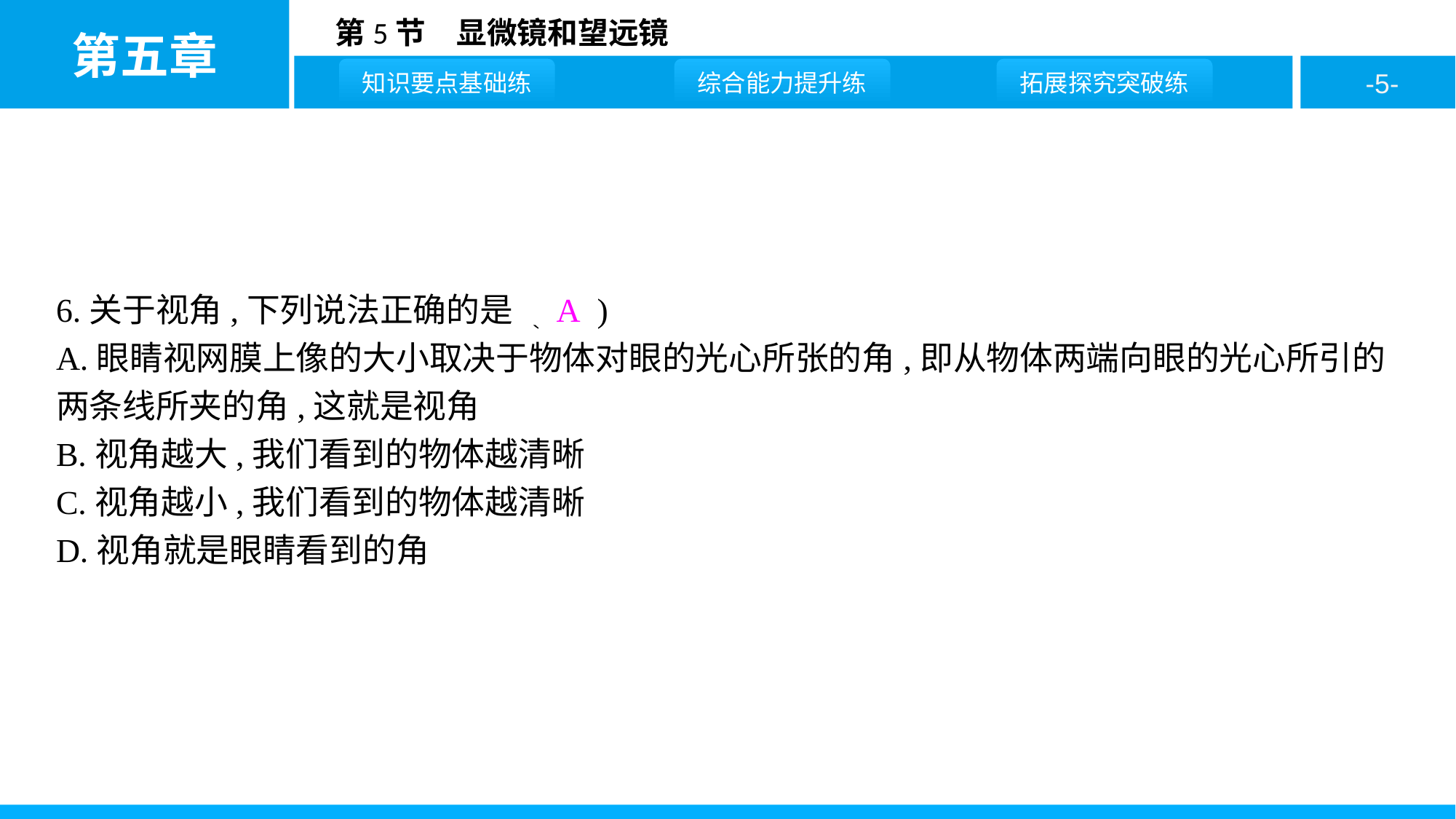

6.关于视角,下列说法正确的是 (  A  )
A.眼睛视网膜上像的大小取决于物体对眼的光心所张的角,即从物体两端向眼的光心所引的两条线所夹的角,这就是视角
B.视角越大,我们看到的物体越清晰
C.视角越小,我们看到的物体越清晰
D.视角就是眼睛看到的角